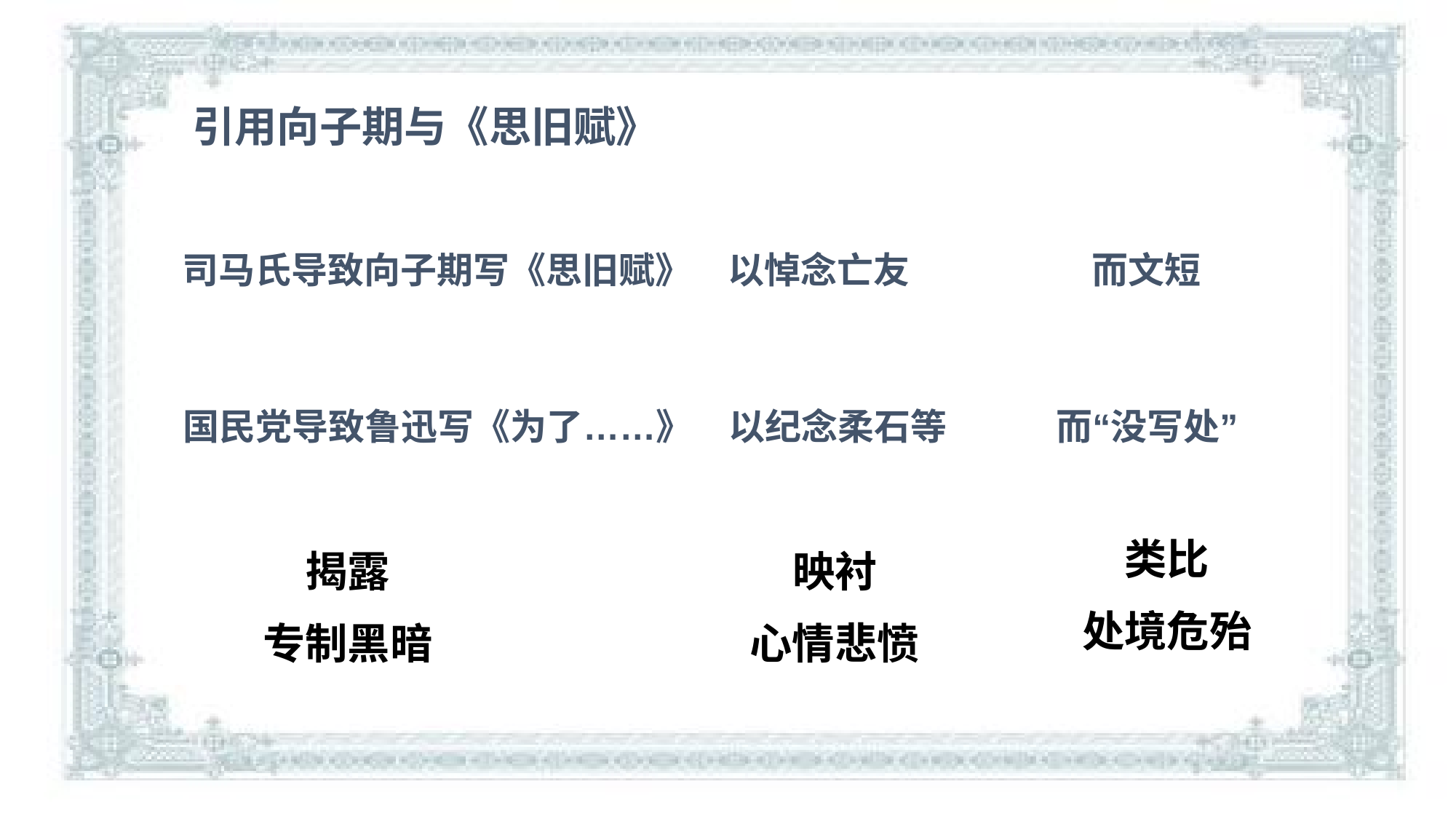

引用向子期与《思旧赋》
司马氏导致向子期写《思旧赋》　以悼念亡友　　　　　而文短
国民党导致鲁迅写《为了……》　以纪念柔石等　　　而“没写处”
类比
处境危殆
揭露
专制黑暗
映衬
心情悲愤